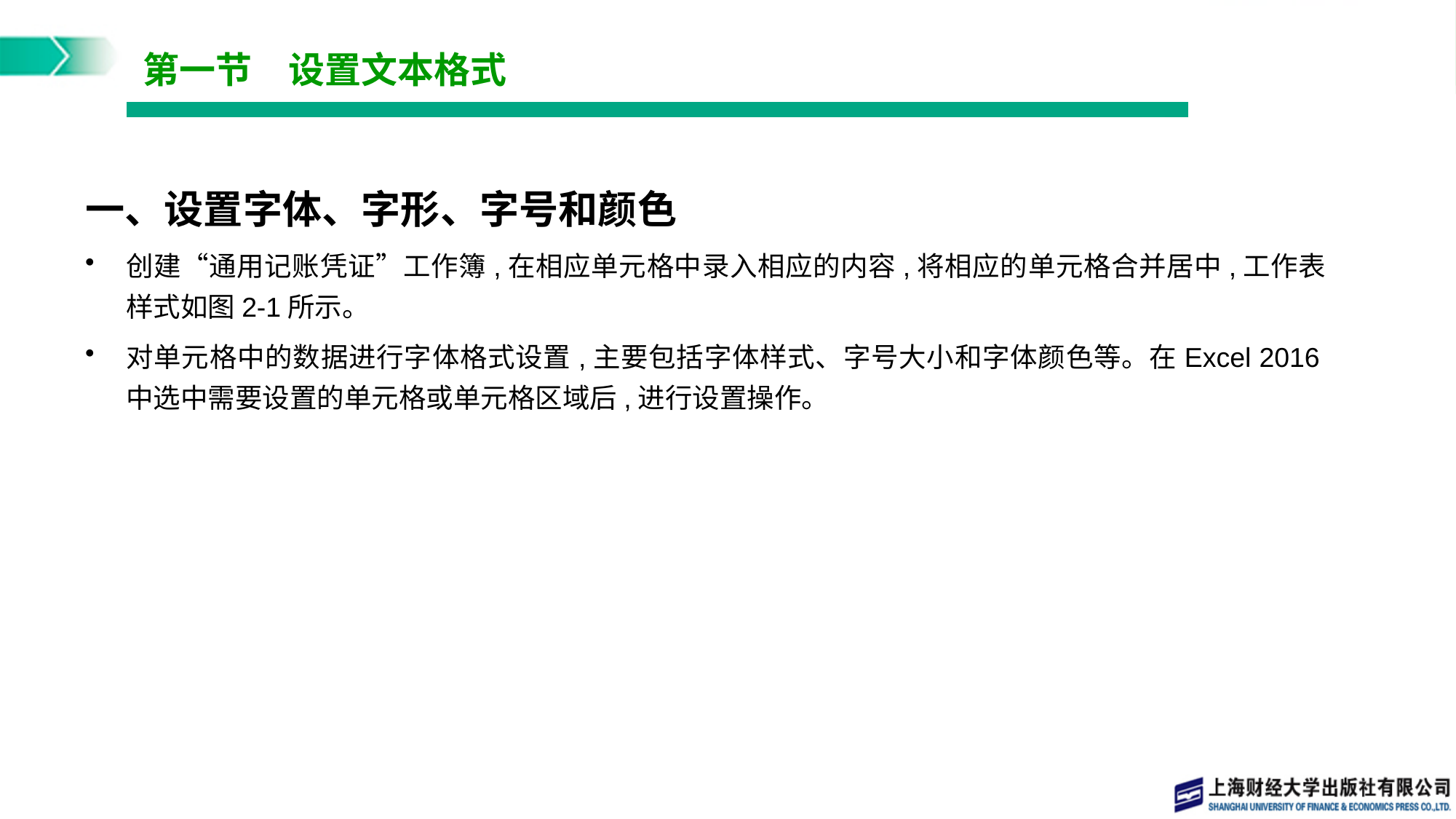

# 第一节　设置文本格式
一、设置字体、字形、字号和颜色
创建“通用记账凭证”工作簿,在相应单元格中录入相应的内容,将相应的单元格合并居中,工作表样式如图2-1所示。
对单元格中的数据进行字体格式设置,主要包括字体样式、字号大小和字体颜色等。在Excel 2016中选中需要设置的单元格或单元格区域后,进行设置操作。